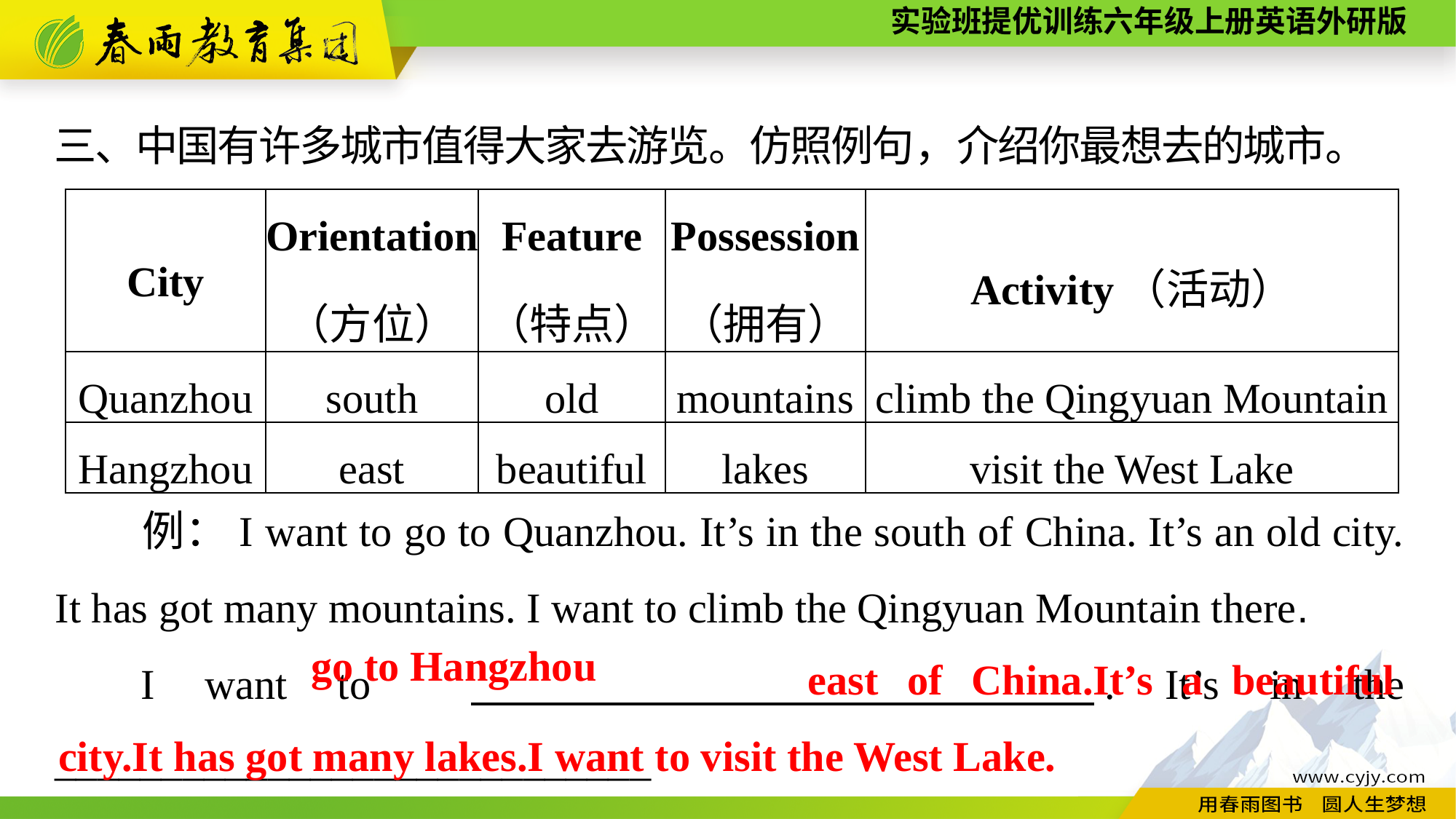

三、中国有许多城市值得大家去游览。仿照例句，介绍你最想去的城市。
| City | Orientation （方位） | Feature （特点） | Possession （拥有） | Activity（活动） |
| --- | --- | --- | --- | --- |
| Quanzhou | south | old | mountains | climb the Qingyuan Mountain |
| Hangzhou | east | beautiful | lakes | visit the West Lake |
　　例：I want to go to Quanzhou. It’s in the south of China. It’s an old city. It has got many mountains. I want to climb the Qingyuan Mountain there.
I want to 　　　　　　　 . It’s in the ____________________________
_______________________________________________________________
	east of China.It’s a beautiful city.It has got many lakes.I want to visit the West Lake.
go to Hangzhou